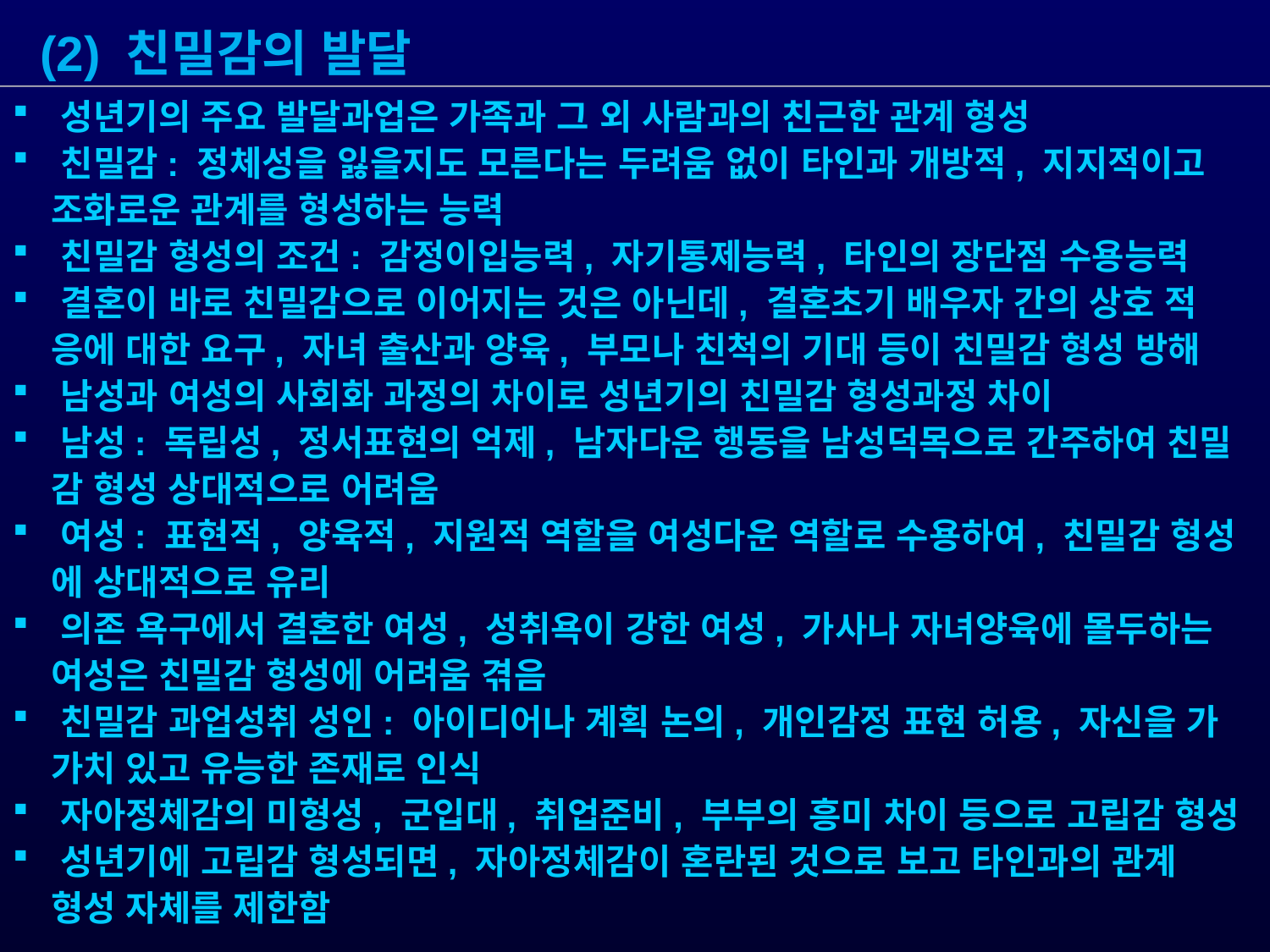

(2) 친밀감의 발달
 성년기의 주요 발달과업은 가족과 그 외 사람과의 친근한 관계 형성
 친밀감: 정체성을 잃을지도 모른다는 두려움 없이 타인과 개방적, 지지적이고
   조화로운 관계를 형성하는 능력
 친밀감 형성의 조건: 감정이입능력, 자기통제능력, 타인의 장단점 수용능력
 결혼이 바로 친밀감으로 이어지는 것은 아닌데, 결혼초기 배우자 간의 상호 적
   응에 대한 요구, 자녀 출산과 양육, 부모나 친척의 기대 등이 친밀감 형성 방해
 남성과 여성의 사회화 과정의 차이로 성년기의 친밀감 형성과정 차이
 남성: 독립성, 정서표현의 억제, 남자다운 행동을 남성덕목으로 간주하여 친밀
   감 형성 상대적으로 어려움
 여성: 표현적, 양육적, 지원적 역할을 여성다운 역할로 수용하여, 친밀감 형성
   에 상대적으로 유리
 의존 욕구에서 결혼한 여성, 성취욕이 강한 여성, 가사나 자녀양육에 몰두하는
   여성은 친밀감 형성에 어려움 겪음
 친밀감 과업성취 성인: 아이디어나 계획 논의, 개인감정 표현 허용, 자신을 가
   가치 있고 유능한 존재로 인식
 자아정체감의 미형성, 군입대, 취업준비, 부부의 흥미 차이 등으로 고립감 형성
 성년기에 고립감 형성되면, 자아정체감이 혼란된 것으로 보고 타인과의 관계
   형성 자체를 제한함